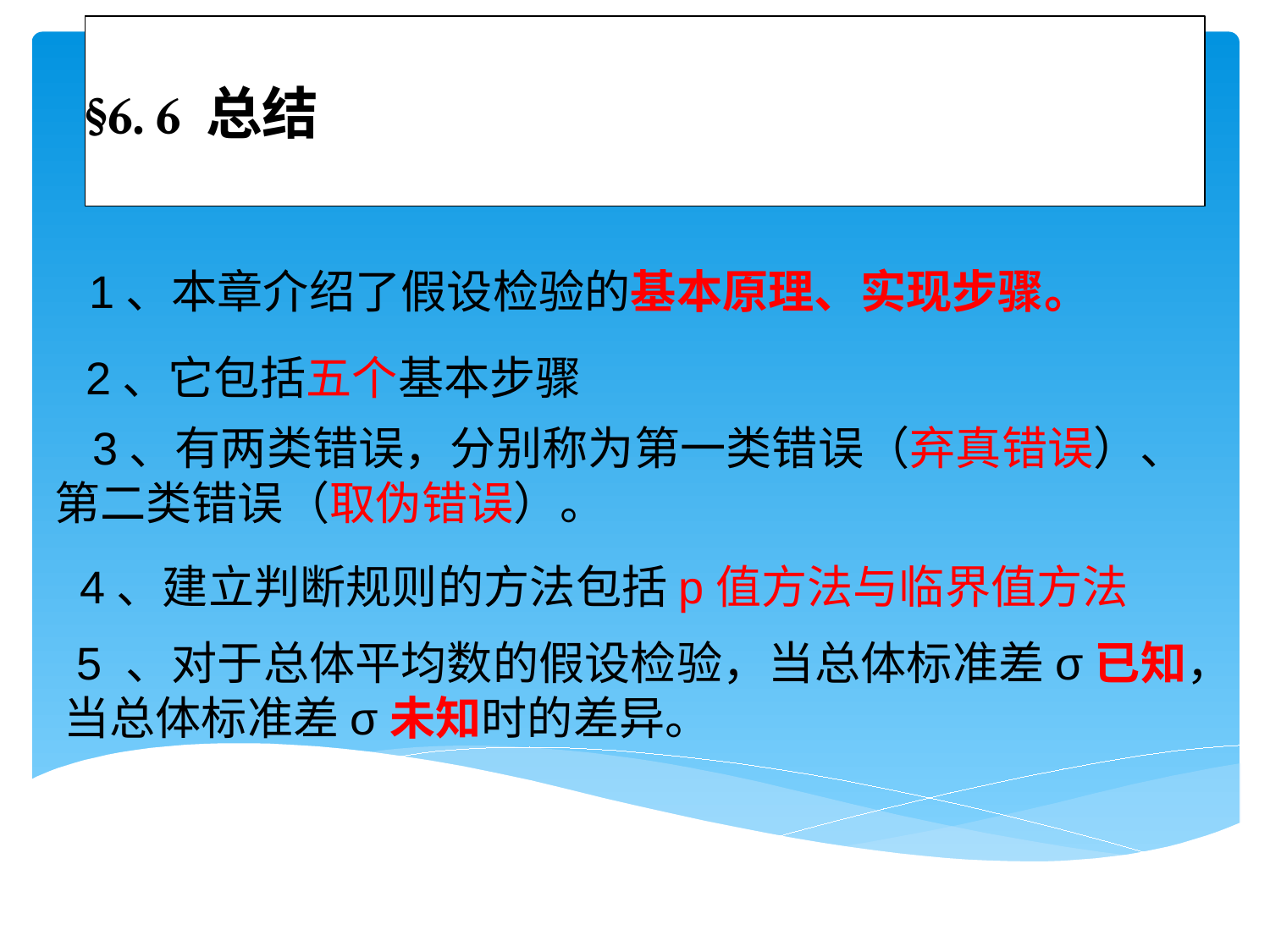

# §6. 6 总结
  1、本章介绍了假设检验的基本原理、实现步骤。
 2、它包括五个基本步骤
   3、有两类错误，分别称为第一类错误（弃真错误）、  第二类错误（取伪错误）。
  4、建立判断规则的方法包括p值方法与临界值方法
 5 、对于总体平均数的假设检验，当总体标准差σ已知，当总体标准差σ未知时的差异。